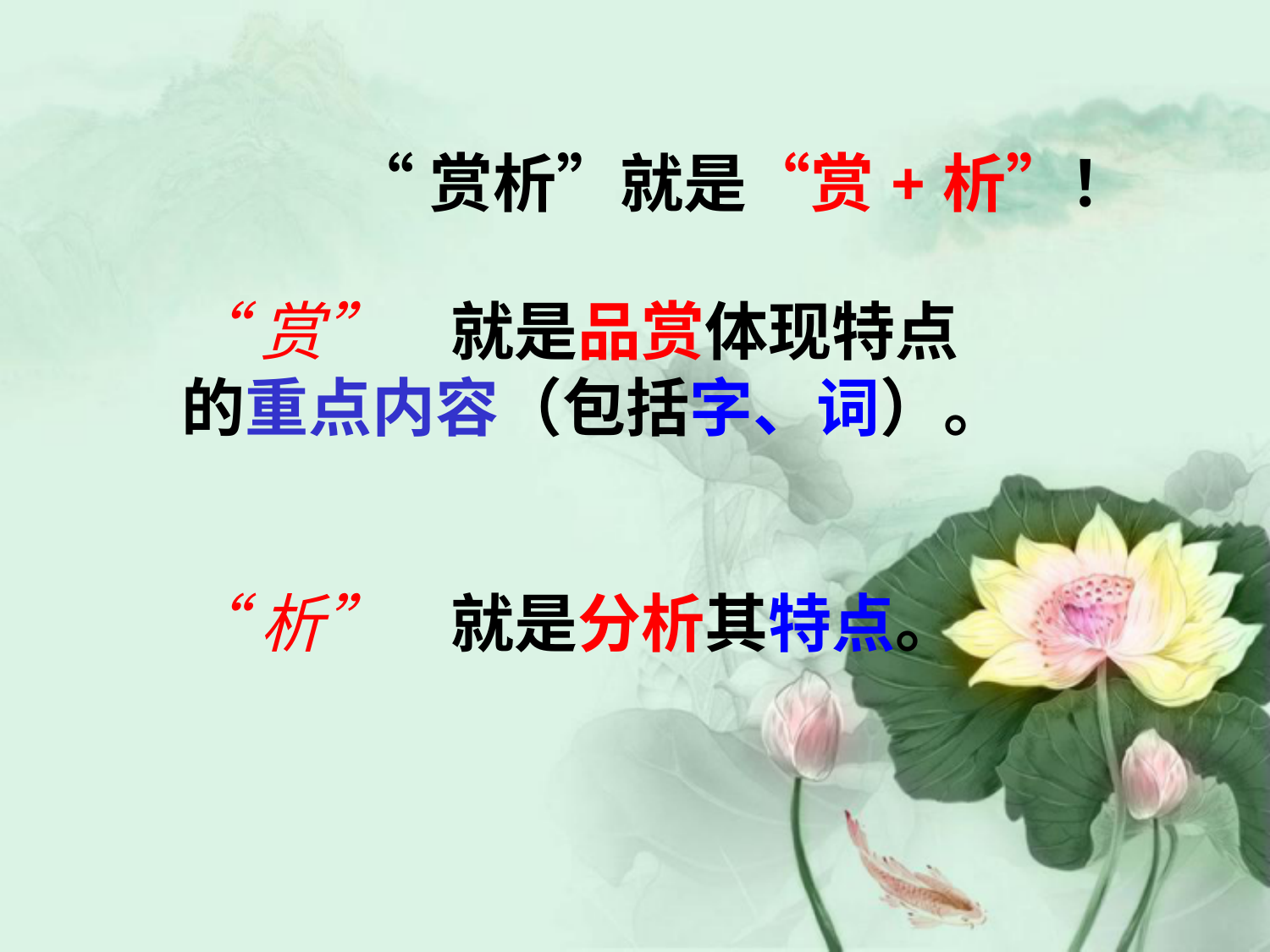

“赏析”就是“赏+析”！

“赏”　就是品赏体现特点的重点内容（包括字、词）。

“析”　就是分析其特点。